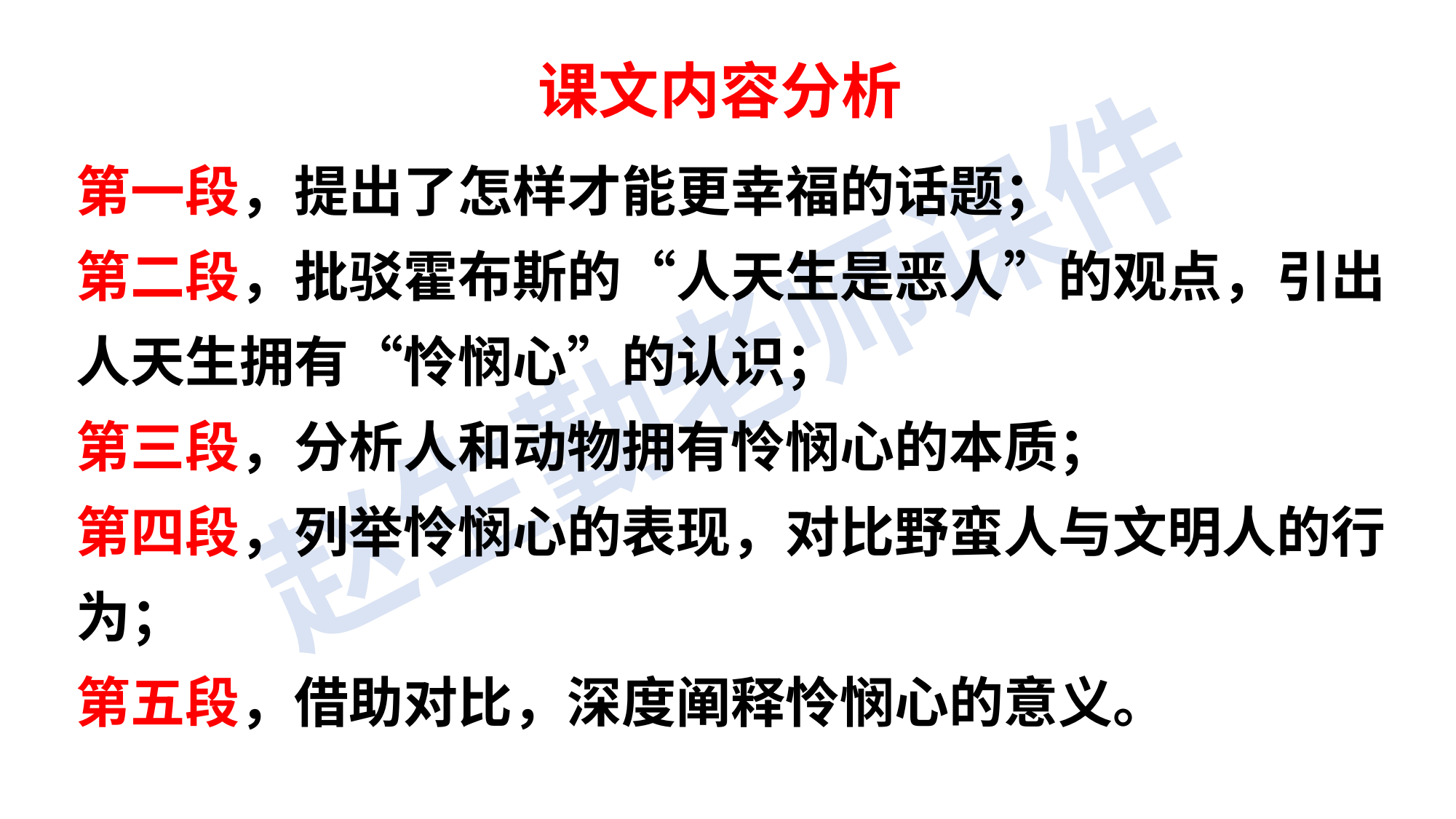

课文内容分析
第一段，提出了怎样才能更幸福的话题；
第二段，批驳霍布斯的“人天生是恶人”的观点，引出人天生拥有“怜悯心”的认识；
第三段，分析人和动物拥有怜悯心的本质；
第四段，列举怜悯心的表现，对比野蛮人与文明人的行为；
第五段，借助对比，深度阐释怜悯心的意义。